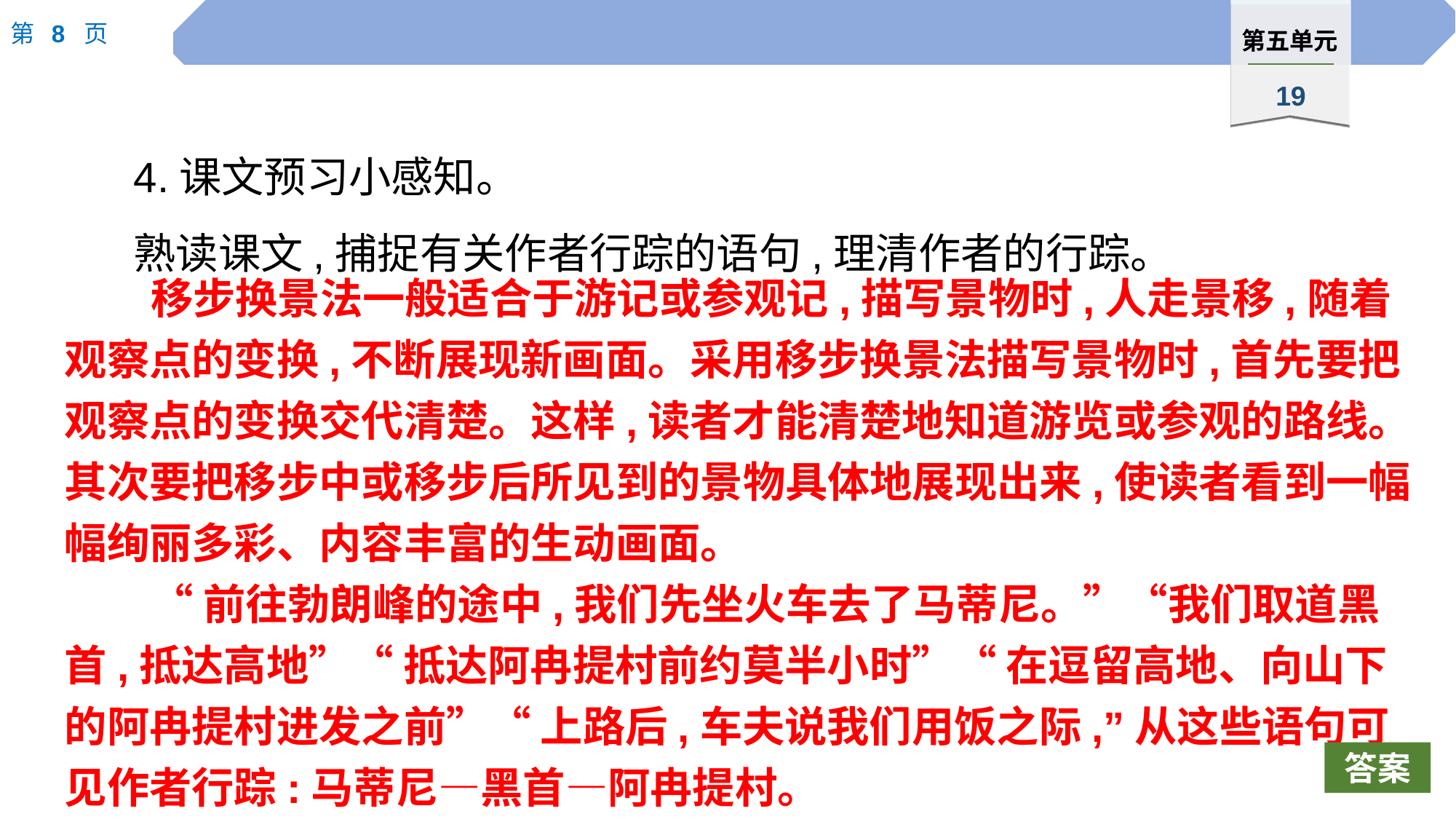

4.课文预习小感知。
熟读课文,捕捉有关作者行踪的语句,理清作者的行踪。
移步换景法一般适合于游记或参观记,描写景物时,人走景移,随着观察点的变换,不断展现新画面。采用移步换景法描写景物时,首先要把观察点的变换交代清楚。这样,读者才能清楚地知道游览或参观的路线。其次要把移步中或移步后所见到的景物具体地展现出来,使读者看到一幅幅绚丽多彩、内容丰富的生动画面。
“前往勃朗峰的途中,我们先坐火车去了马蒂尼。”“我们取道黑首,抵达高地”“ 抵达阿冉提村前约莫半小时”“ 在逗留高地、向山下的阿冉提村进发之前”“ 上路后,车夫说我们用饭之际,”从这些语句可见作者行踪:马蒂尼—黑首—阿冉提村。
答案